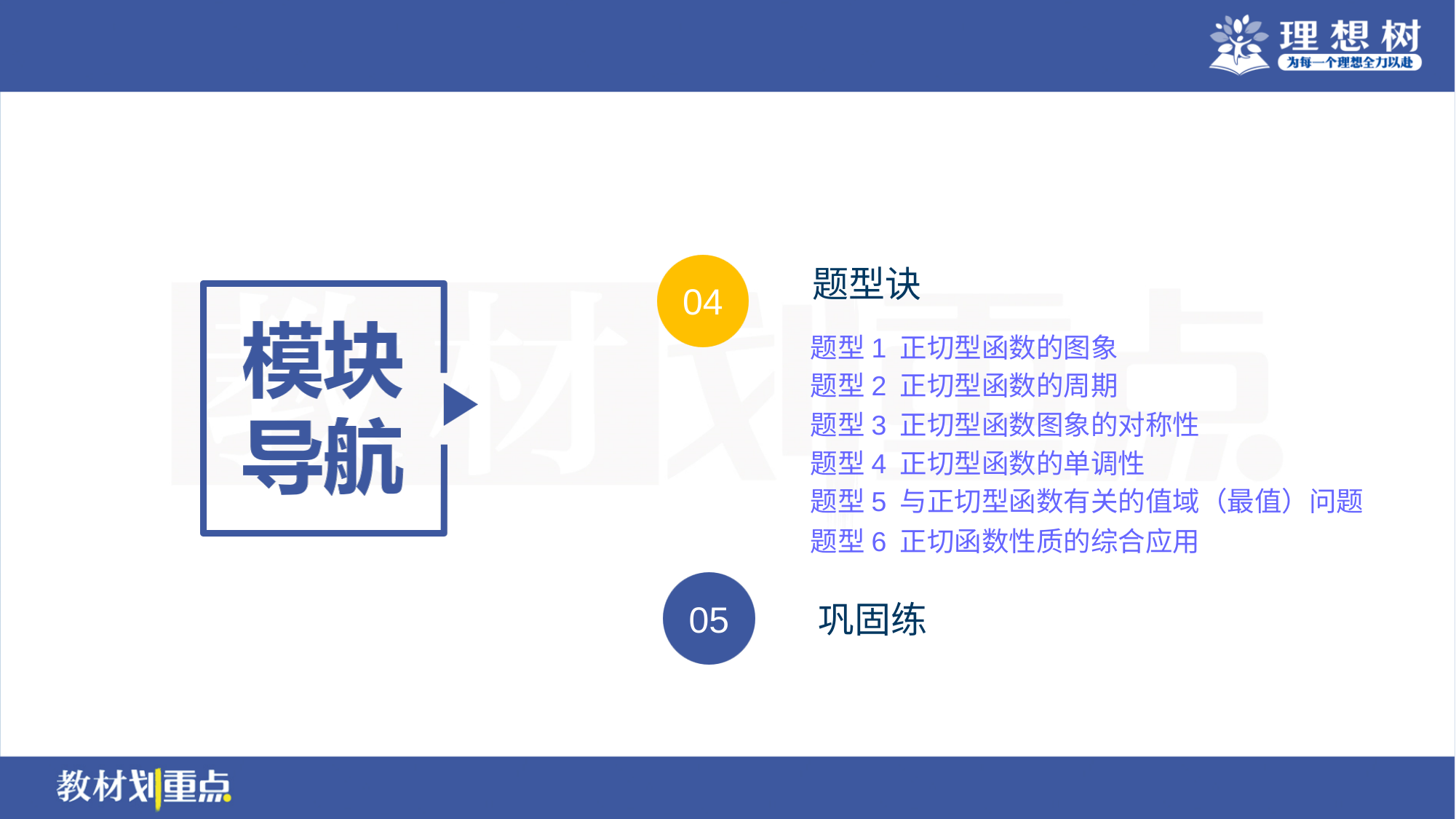

题型1 正切型函数的图象
题型2 正切型函数的周期
题型3 正切型函数图象的对称性
题型4 正切型函数的单调性
题型5 与正切型函数有关的值域（最值）问题
题型6 正切函数性质的综合应用